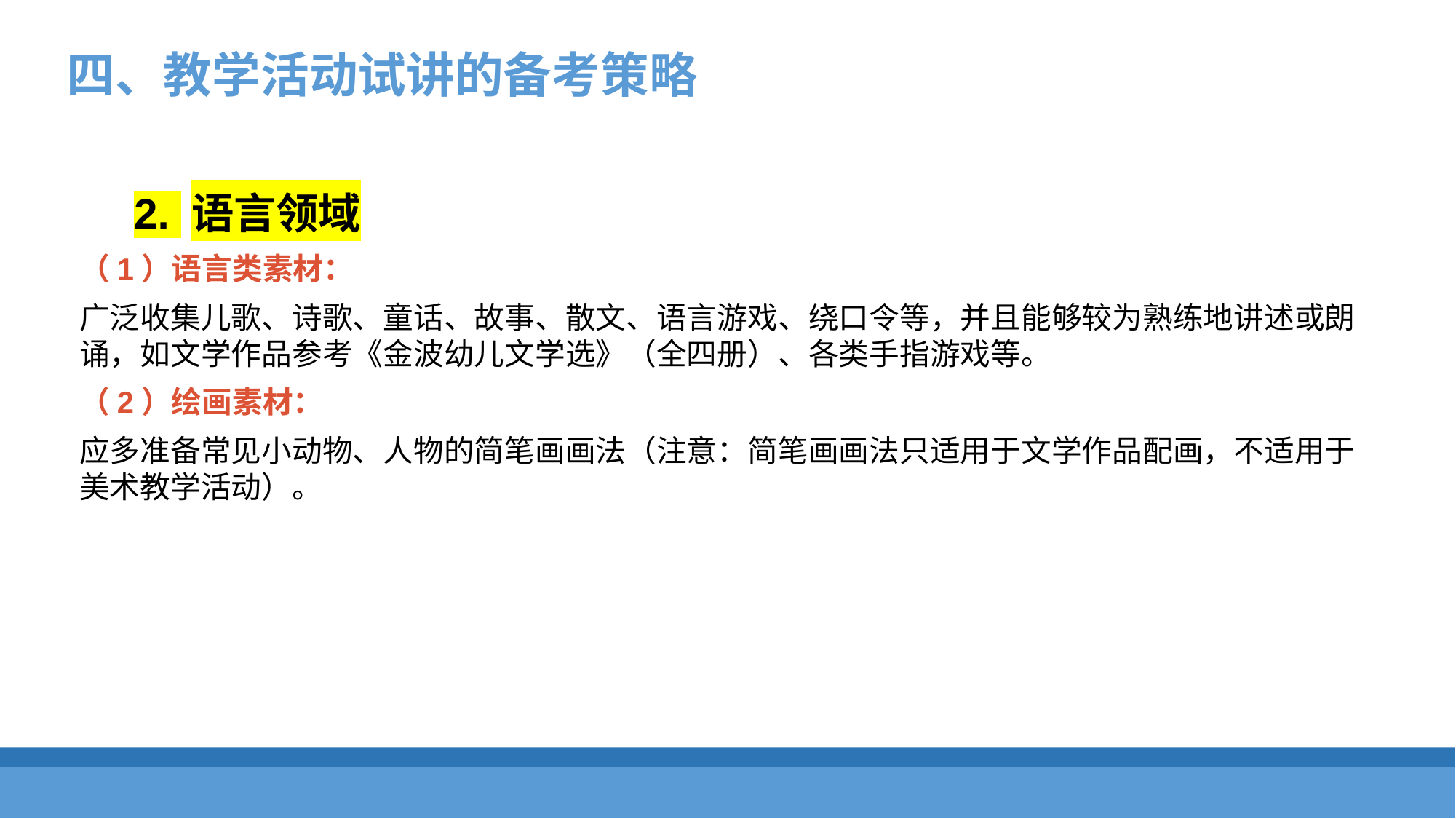

四、教学活动试讲的备考策略
2. 语言领域
（1）语言类素材：
广泛收集儿歌、诗歌、童话、故事、散文、语言游戏、绕口令等，并且能够较为熟练地讲述或朗诵，如文学作品参考《金波幼儿文学选》（全四册）、各类手指游戏等。
（2）绘画素材：
应多准备常见小动物、人物的简笔画画法（注意：简笔画画法只适用于文学作品配画，不适用于美术教学活动）。